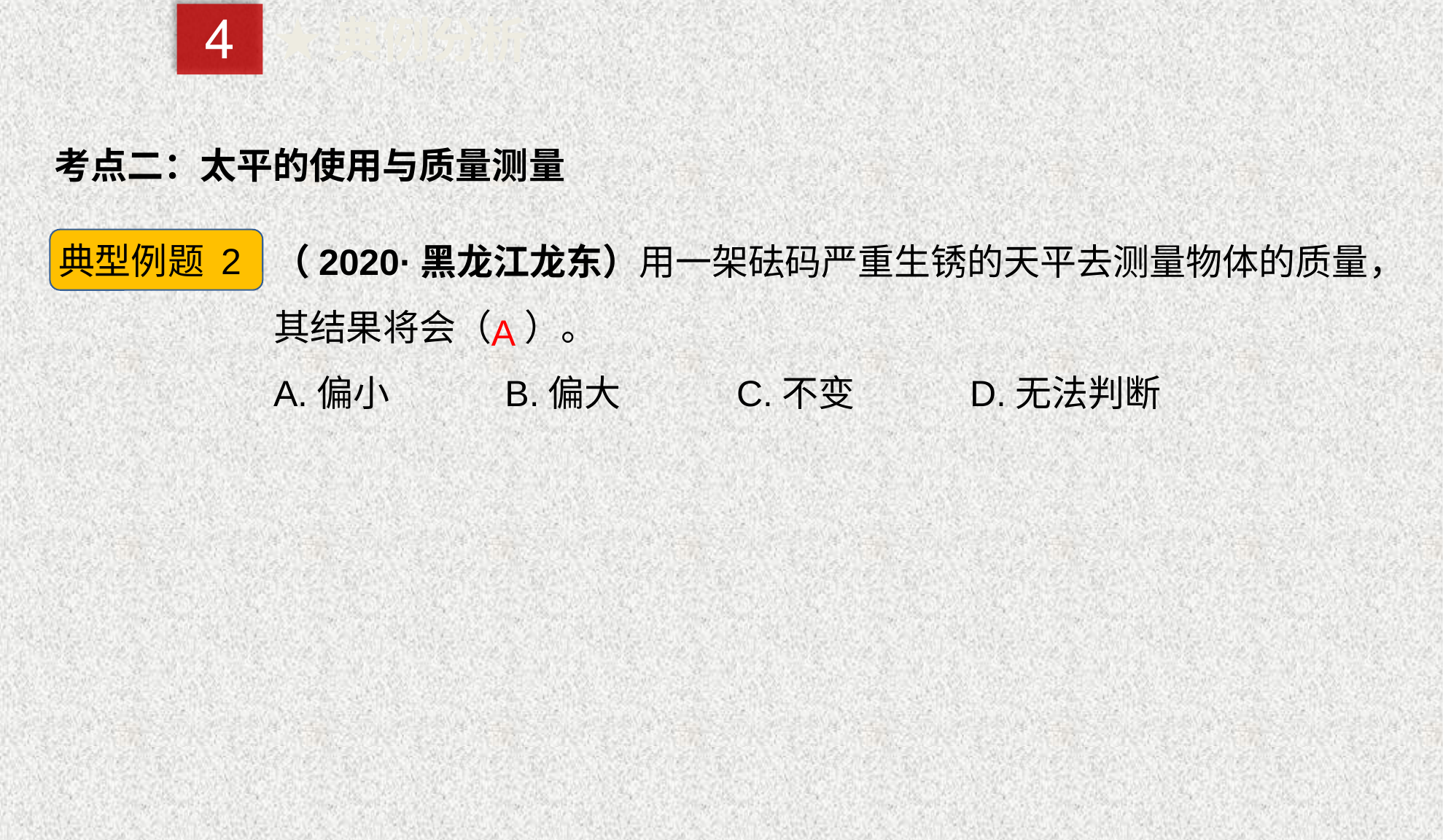

4
★典例分析
考点二：太平的使用与质量测量
（2020·黑龙江龙东）用一架砝码严重生锈的天平去测量物体的质量，其结果将会（    ）。
A.偏小             B.偏大             C.不变             D.无法判断
典型例题 2
A